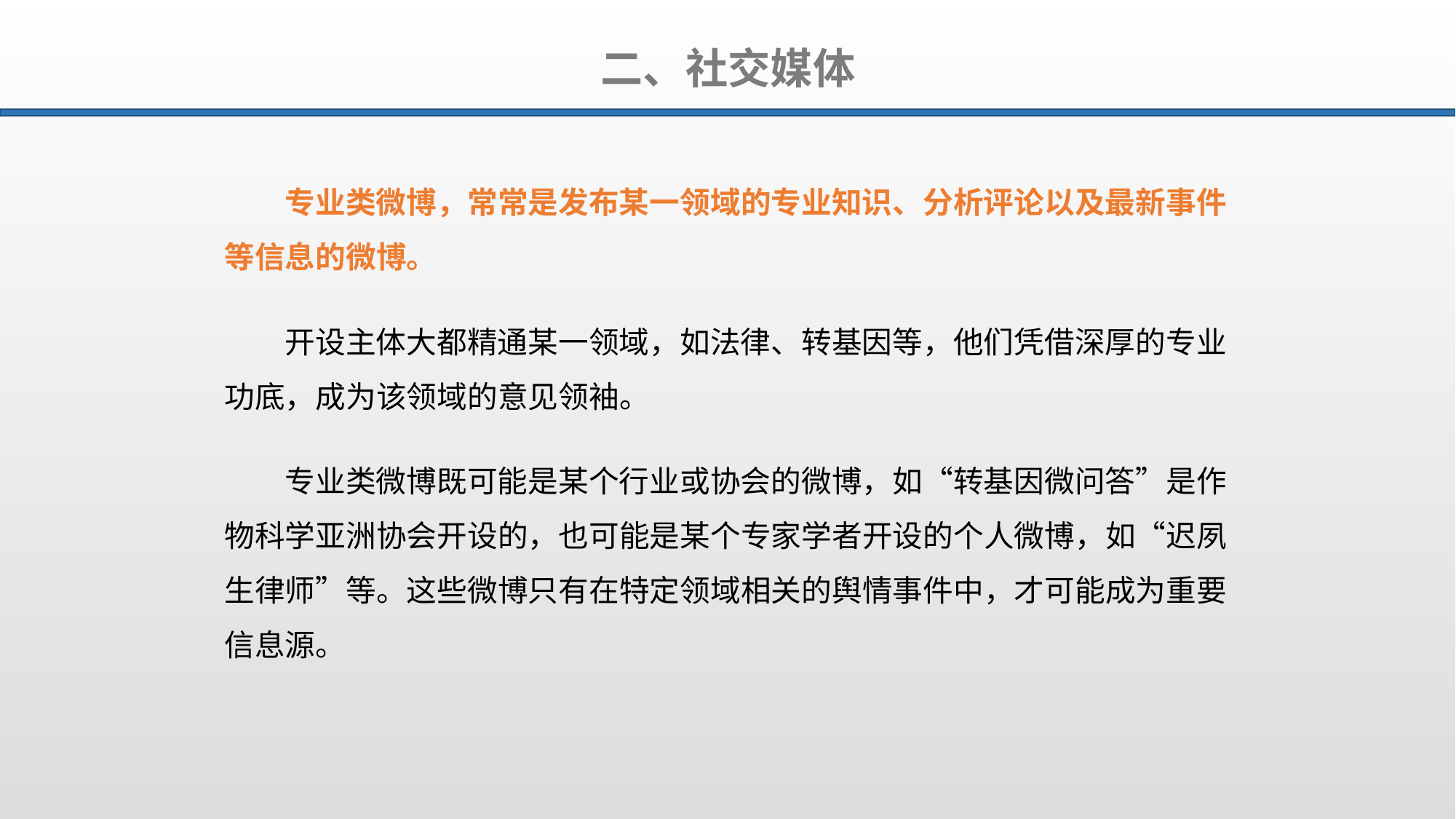

二、社交媒体

专业类微博，常常是发布某一领域的专业知识、分析评论以及最新事件等信息的微博。
开设主体大都精通某一领域，如法律、转基因等，他们凭借深厚的专业功底，成为该领域的意见领袖。
专业类微博既可能是某个行业或协会的微博，如“转基因微问答”是作物科学亚洲协会开设的，也可能是某个专家学者开设的个人微博，如“迟夙生律师”等。这些微博只有在特定领域相关的舆情事件中，才可能成为重要信息源。